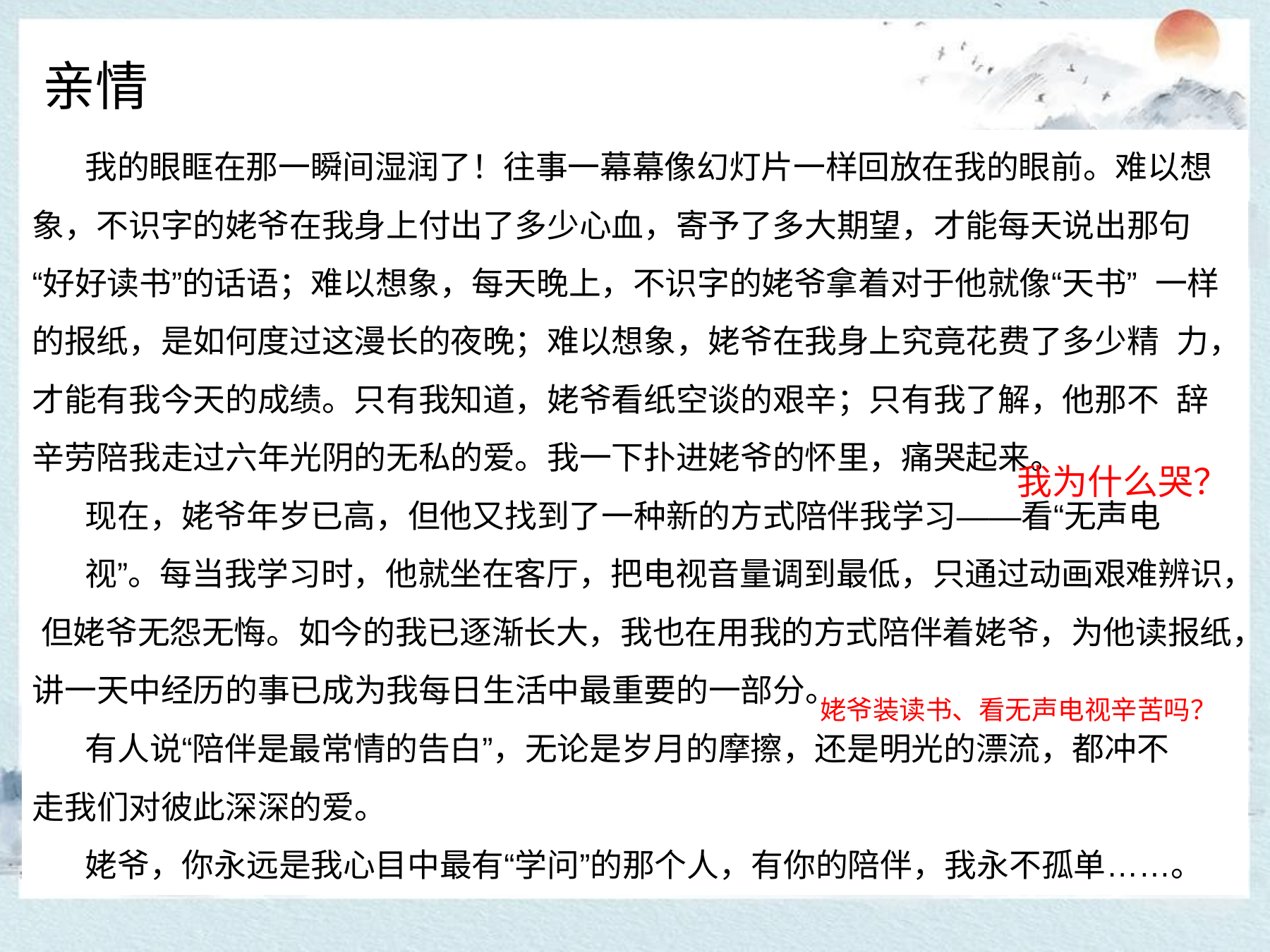

亲情
我的眼眶在那一瞬间湿润了！往事一幕幕像幻灯片一样回放在我的眼前。难以想
象，不识字的姥爷在我身上付出了多少心血，寄予了多大期望，才能每天说出那句  “好好读书”的话语；难以想象，每天晚上，不识字的姥爷拿着对于他就像“天书”  一样的报纸，是如何度过这漫长的夜晚；难以想象，姥爷在我身上究竟花费了多少精  力，才能有我今天的成绩。只有我知道，姥爷看纸空谈的艰辛；只有我了解，他那不  辞辛劳陪我走过六年光阴的无私的爱。我一下扑进姥爷的怀里，痛哭起来。
我为什么哭？
现在，姥爷年岁已高，但他又找到了一种新的方式陪伴我学习——看“无声电
视”。每当我学习时，他就坐在客厅，把电视音量调到最低，只通过动画艰难辨识，  但姥爷无怨无悔。如今的我已逐渐长大，我也在用我的方式陪伴着姥爷，为他读报纸，

讲一天中经历的事已成为我每日生活中最重要的一部分。
姥爷装读书、看无声电视辛苦吗？
有人说“陪伴是最常情的告白”，无论是岁月的摩擦，还是明光的漂流，都冲不  走我们对彼此深深的爱。
姥爷，你永远是我心目中最有“学问”的那个人，有你的陪伴，我永不孤单……。